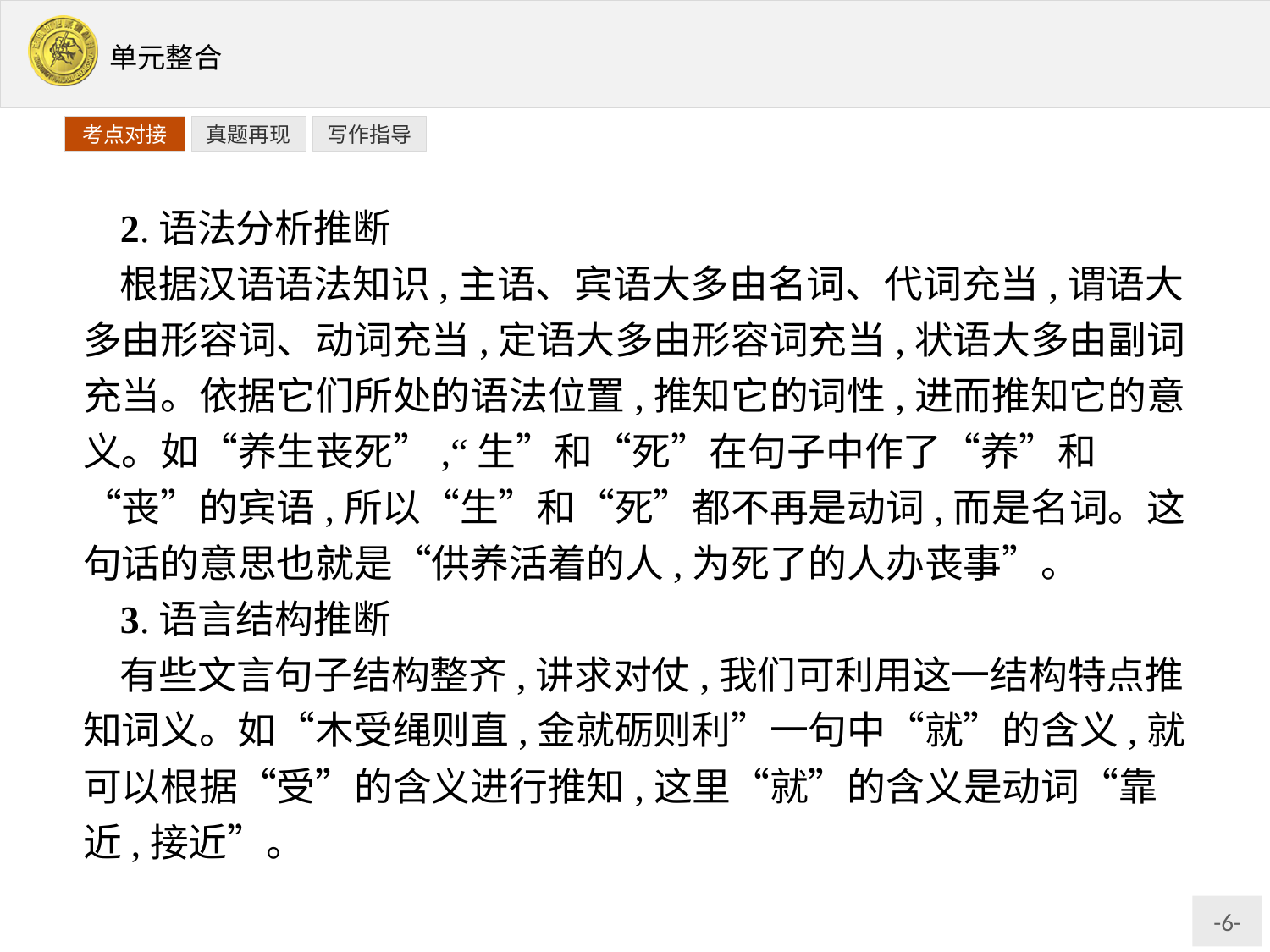

写作指导
考点对接
真题再现
2.语法分析推断
根据汉语语法知识,主语、宾语大多由名词、代词充当,谓语大多由形容词、动词充当,定语大多由形容词充当,状语大多由副词充当。依据它们所处的语法位置,推知它的词性,进而推知它的意义。如“养生丧死”,“生”和“死”在句子中作了“养”和“丧”的宾语,所以“生”和“死”都不再是动词,而是名词。这句话的意思也就是“供养活着的人,为死了的人办丧事”。
3.语言结构推断
有些文言句子结构整齐,讲求对仗,我们可利用这一结构特点推知词义。如“木受绳则直,金就砺则利”一句中“就”的含义,就可以根据“受”的含义进行推知,这里“就”的含义是动词“靠近,接近”。